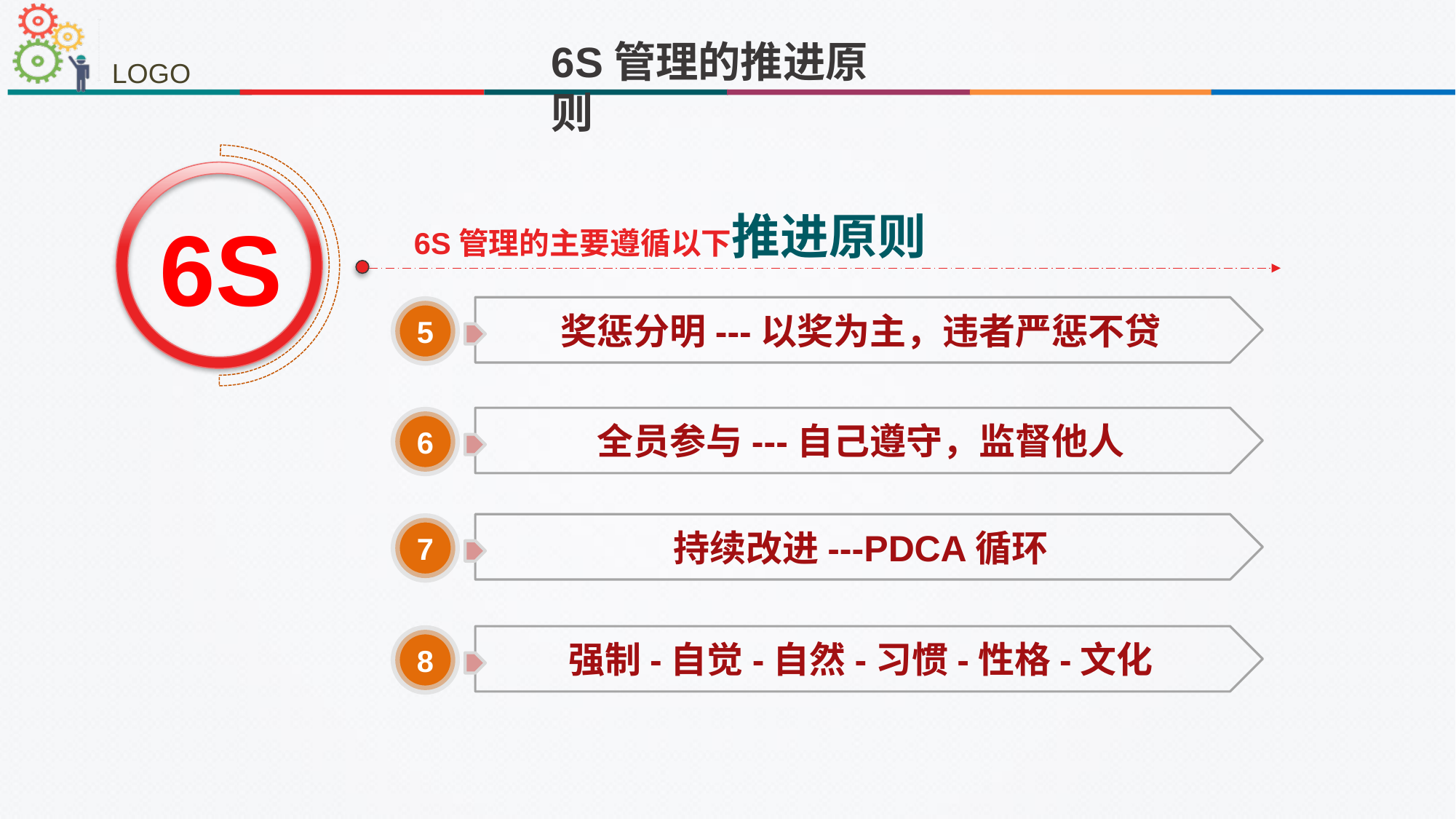

6S管理的推进原则

6S
6S管理的主要遵循以下推进原则

奖惩分明---以奖为主，违者严惩不贷

5
全员参与---自己遵守，监督他人

6
持续改进---PDCA循环

7
强制-自觉-自然-习惯-性格-文化

8